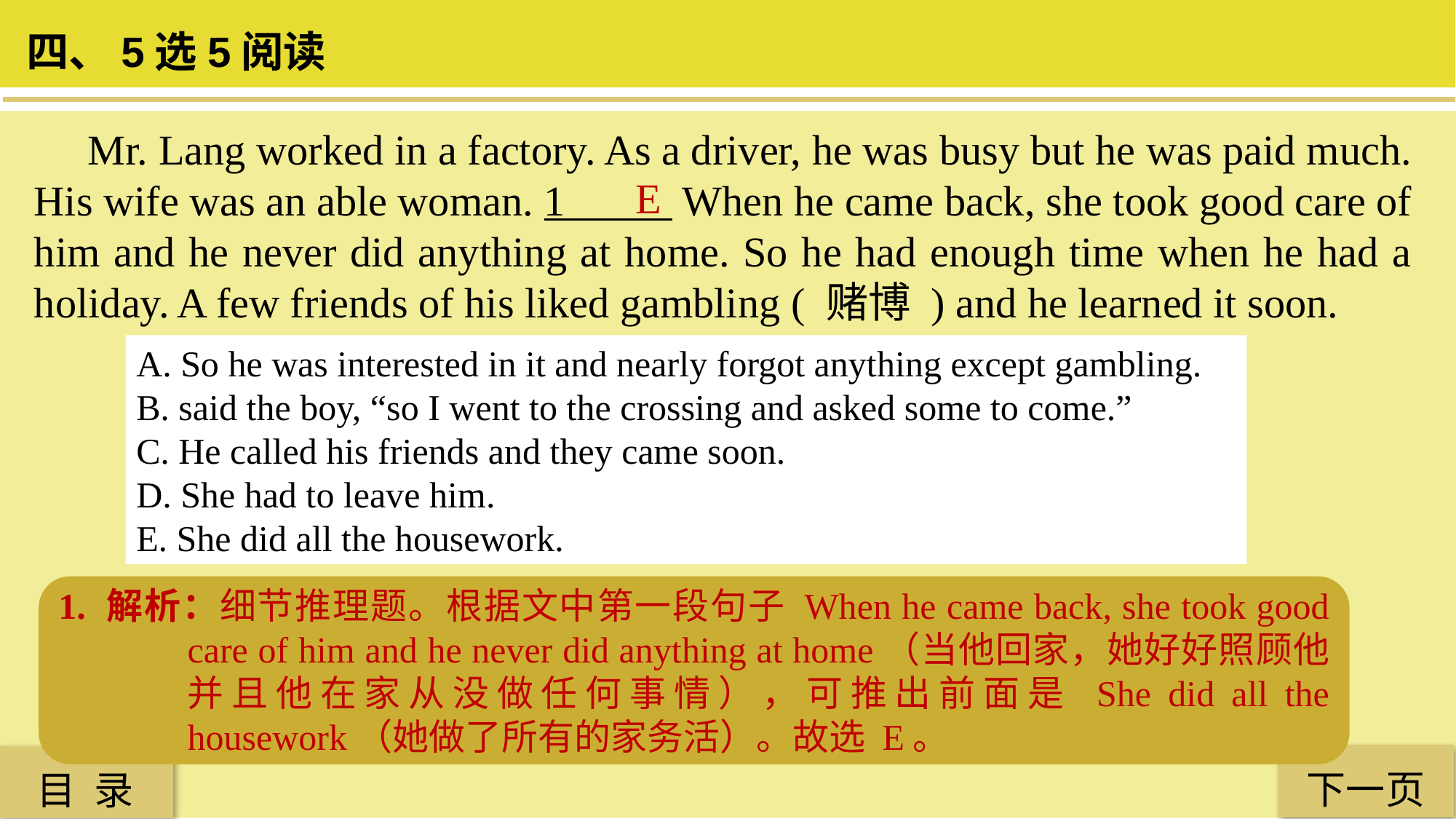

四、5选5阅读
     Mr. Lang worked in a factory. As a driver, he was busy but he was paid much. His wife was an able woman. 1           When he came back, she took good care of him and he never did anything at home. So he had enough time when he had a holiday. A few friends of his liked gambling ( 赌博 ) and he learned it soon.
E
A. So he was interested in it and nearly forgot anything except gambling.
B. said the boy, “so I went to the crossing and asked some to come.”
C. He called his friends and they came soon.
D. She had to leave him.
E. She did all the housework.
1. 解析：细节推理题。根据文中第一段句子 When he came back, she took good care of him and he never did anything at home（当他回家，她好好照顾他并且他在家从没做任何事情），可推出前面是 She did all the housework（她做了所有的家务活）。故选 E。